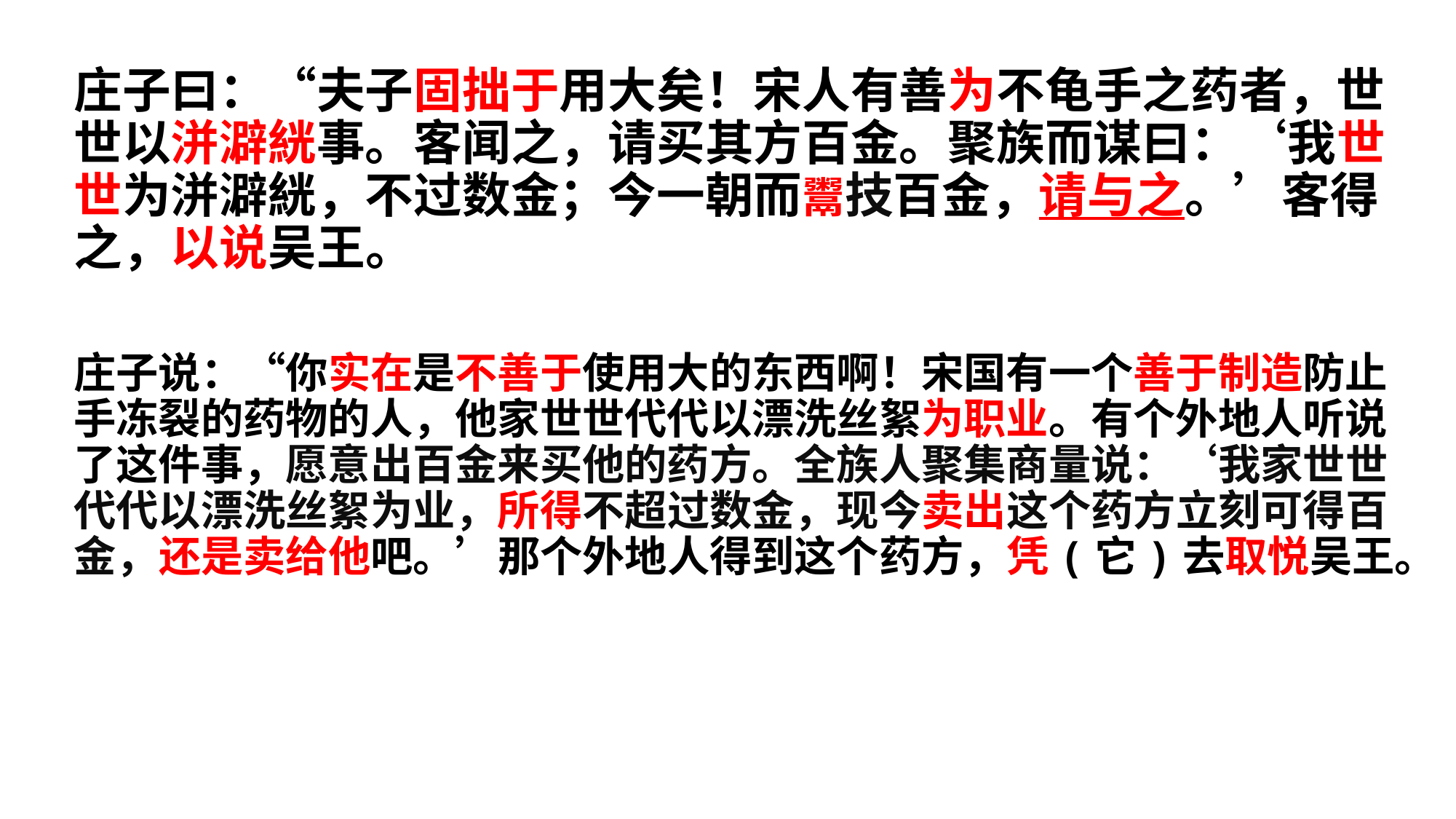

庄子曰：“夫子固拙于用大矣！宋人有善为不龟手之药者，世世以洴澼絖事。客闻之，请买其方百金。聚族而谋曰：‘我世世为洴澼絖，不过数金；今一朝而鬻技百金，请与之。’客得之，以说吴王。

庄子说：“你实在是不善于使用大的东西啊！宋国有一个善于制造防止手冻裂的药物的人，他家世世代代以漂洗丝絮为职业。有个外地人听说了这件事，愿意出百金来买他的药方。全族人聚集商量说：‘我家世世代代以漂洗丝絮为业，所得不超过数金，现今卖出这个药方立刻可得百金，还是卖给他吧。’那个外地人得到这个药方，凭(它)去取悦吴王。